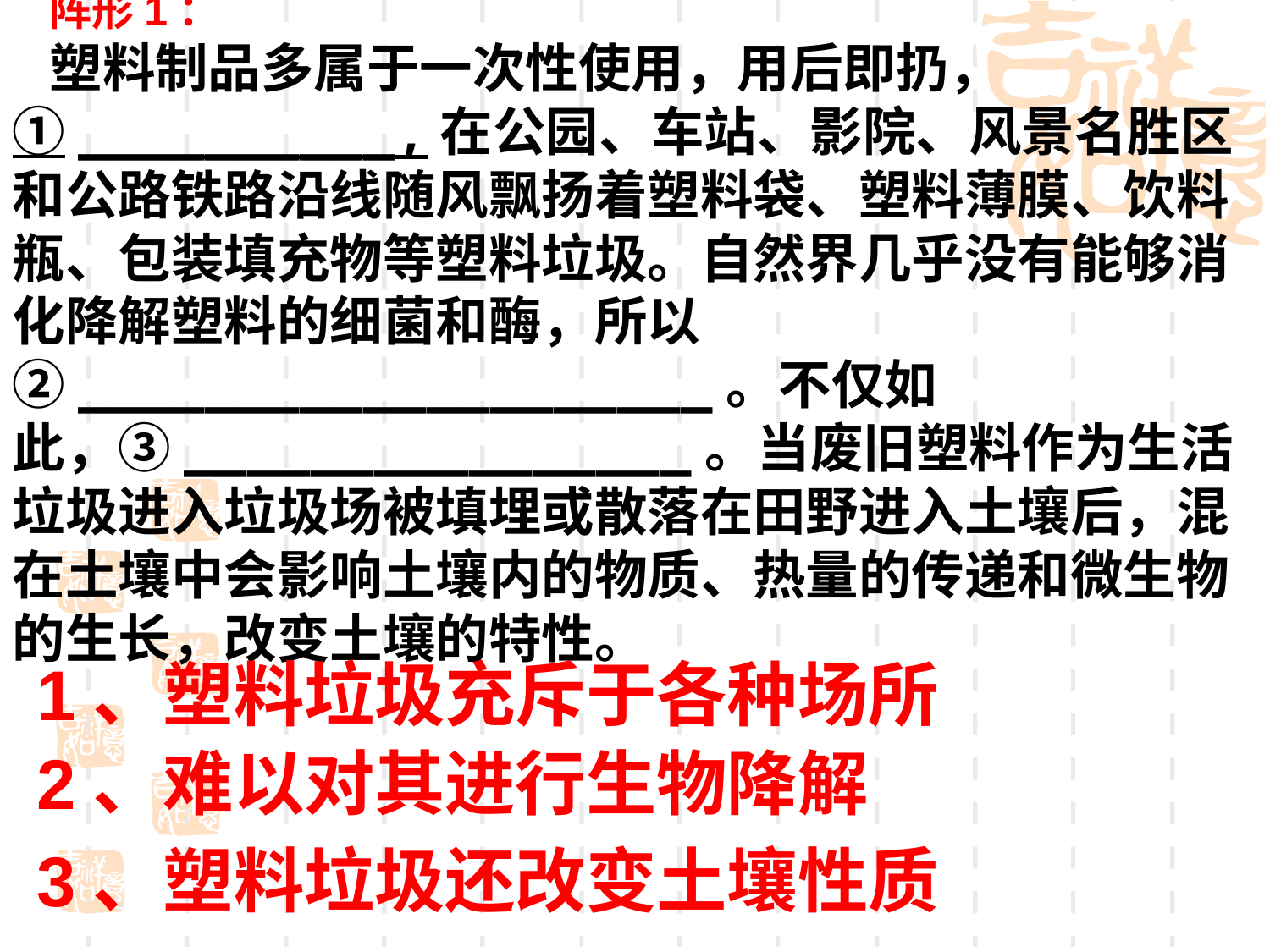

阵形1：
塑料制品多属于一次性使用，用后即扔， ①__________,在公园、车站、影院、风景名胜区和公路铁路沿线随风飘扬着塑料袋、塑料薄膜、饮料瓶、包装填充物等塑料垃圾。自然界几乎没有能够消化降解塑料的细菌和酶，所以②____________________。不仅如此，③________________。当废旧塑料作为生活垃圾进入垃圾场被填埋或散落在田野进入土壤后，混在土壤中会影响土壤内的物质、热量的传递和微生物的生长，改变土壤的特性。
1、塑料垃圾充斥于各种场所
2、难以对其进行生物降解
3、塑料垃圾还改变土壤性质